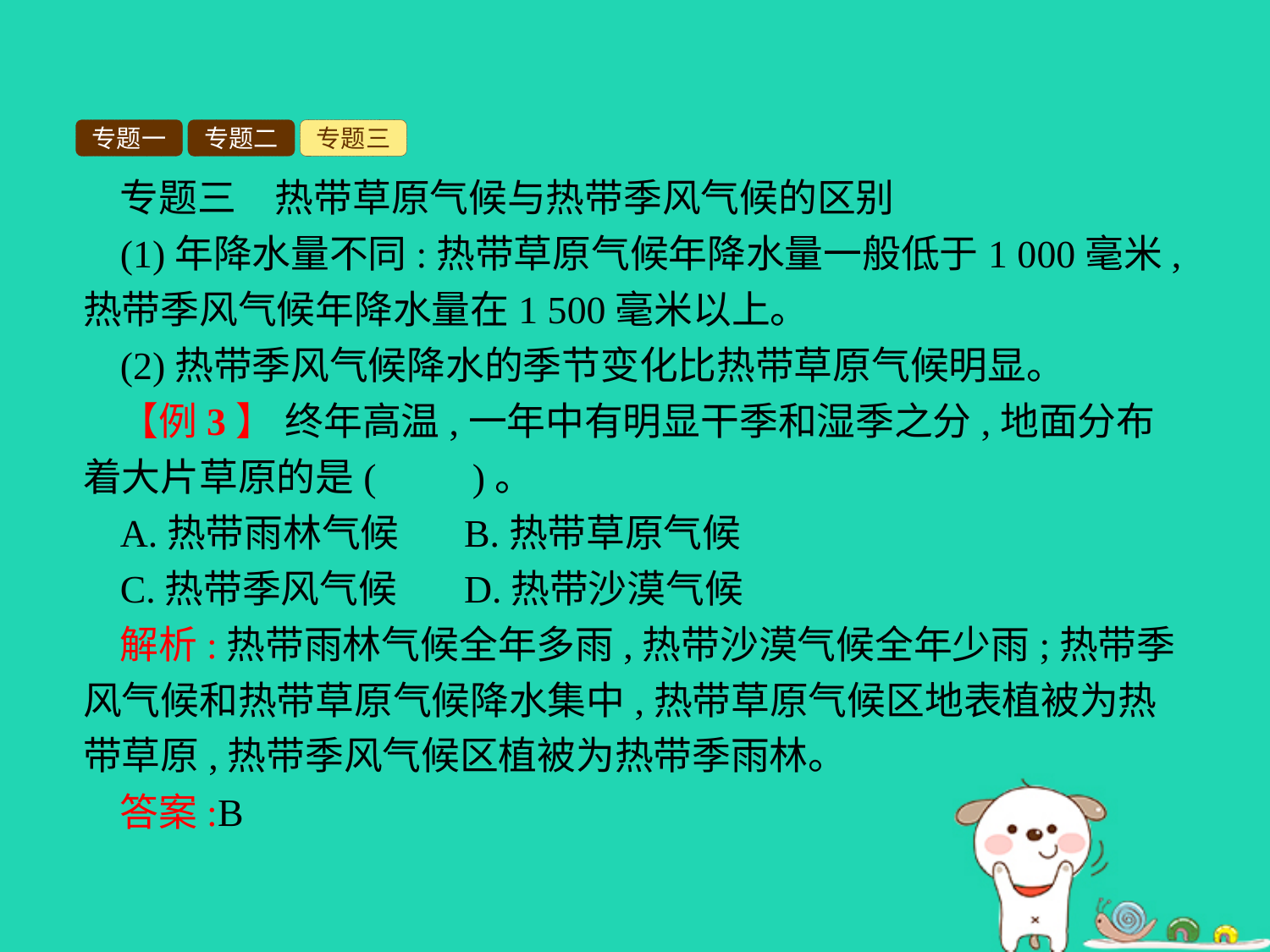

专题一
专题二
专题三
专题三　热带草原气候与热带季风气候的区别
(1)年降水量不同:热带草原气候年降水量一般低于1 000毫米,热带季风气候年降水量在1 500毫米以上。
(2)热带季风气候降水的季节变化比热带草原气候明显。
【例3】 终年高温,一年中有明显干季和湿季之分,地面分布着大片草原的是(　　)。
A.热带雨林气候	B.热带草原气候
C.热带季风气候	D.热带沙漠气候
解析:热带雨林气候全年多雨,热带沙漠气候全年少雨;热带季风气候和热带草原气候降水集中,热带草原气候区地表植被为热带草原,热带季风气候区植被为热带季雨林。
答案:B